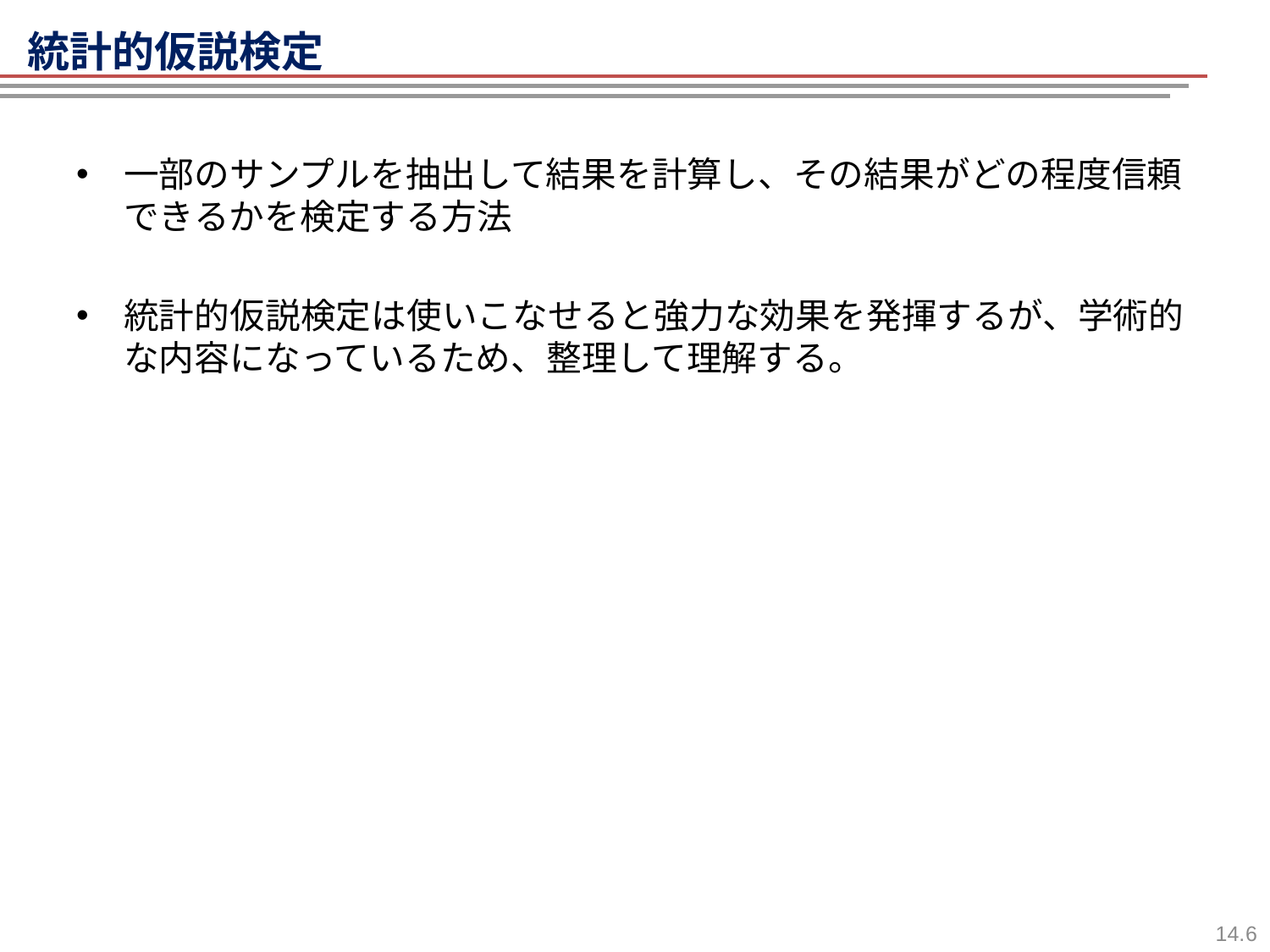

統計的仮説検定
一部のサンプルを抽出して結果を計算し、その結果がどの程度信頼できるかを検定する方法

統計的仮説検定は使いこなせると強力な効果を発揮するが、学術的な内容になっているため、整理して理解する。
6